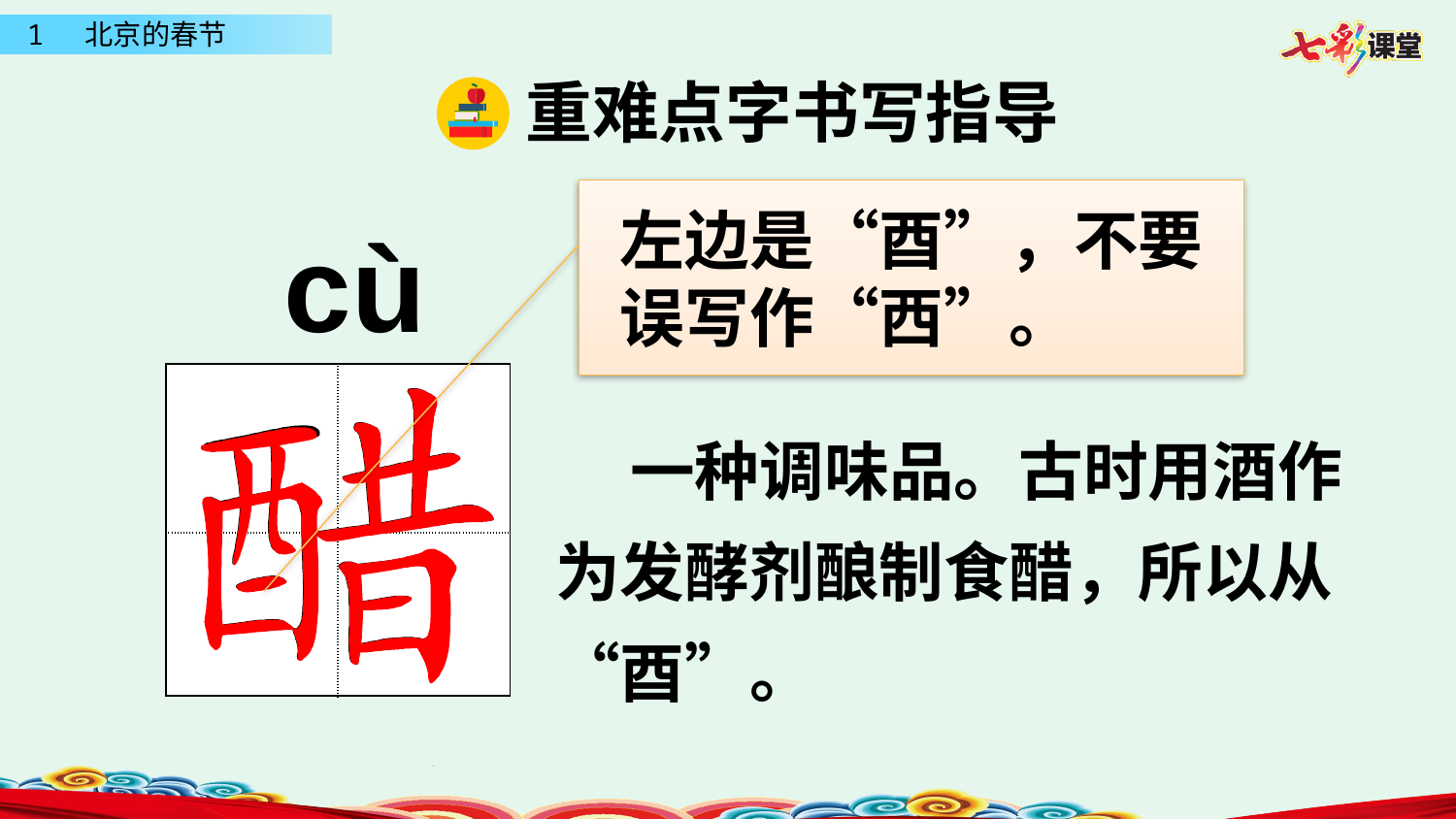

重难点字书写指导

 左边是“酉”，不要
 误写作“西”。
cù
|  |  |
| --- | --- |
|  |  |

    一种调味品。古时用酒作为发酵剂酿制食醋，所以从“酉”。